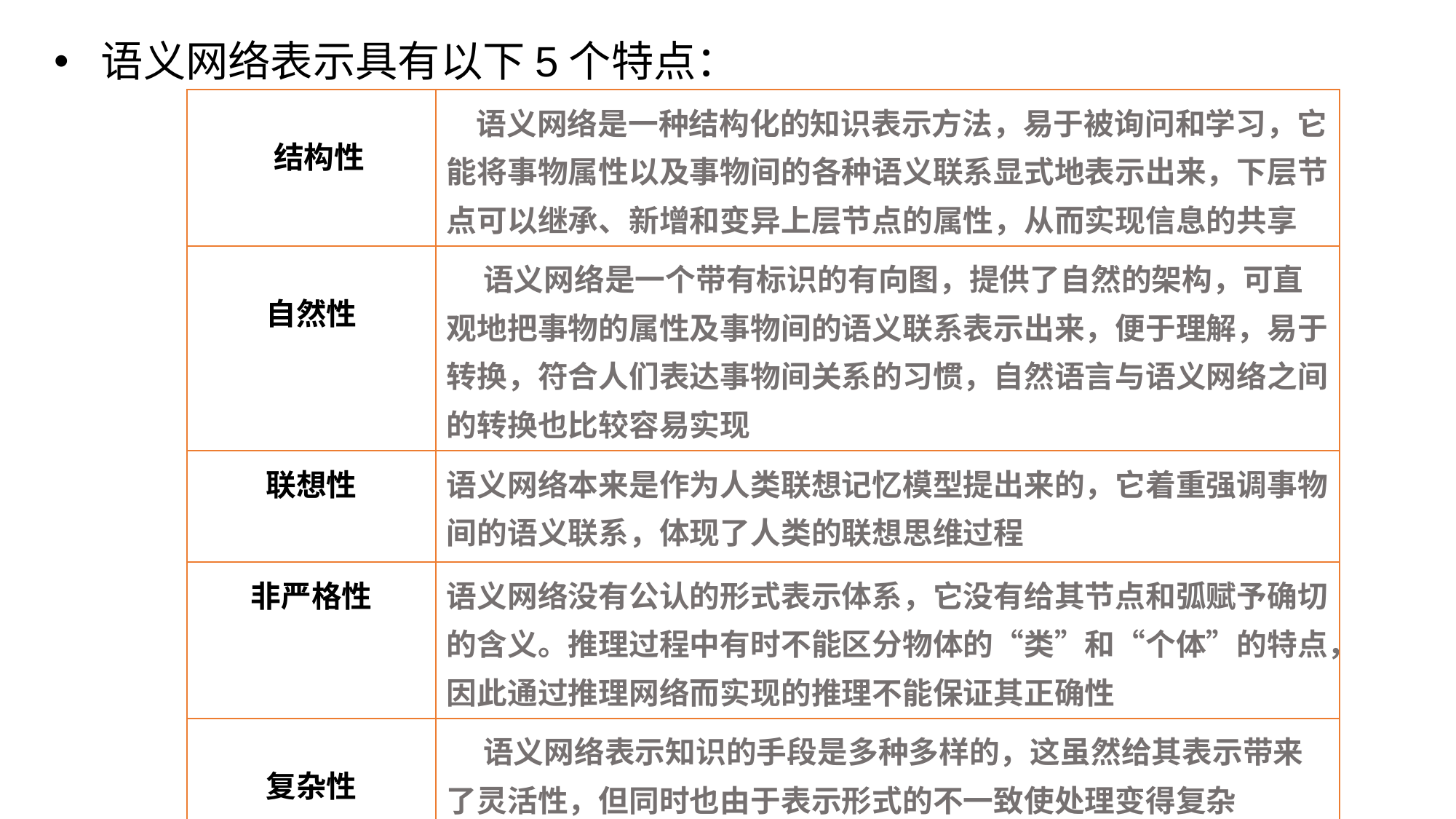

语义网络表示具有以下5个特点：
| 结构性 | 语义网络是一种结构化的知识表示方法，易于被询问和学习，它能将事物属性以及事物间的各种语义联系显式地表示出来，下层节点可以继承、新增和变异上层节点的属性，从而实现信息的共享 |
| --- | --- |
| 自然性 | 语义网络是一个带有标识的有向图，提供了自然的架构，可直观地把事物的属性及事物间的语义联系表示出来，便于理解，易于转换，符合人们表达事物间关系的习惯，自然语言与语义网络之间的转换也比较容易实现 |
| 联想性 | 语义网络本来是作为人类联想记忆模型提出来的，它着重强调事物间的语义联系，体现了人类的联想思维过程 |
| 非严格性 | 语义网络没有公认的形式表示体系，它没有给其节点和弧赋予确切的含义。推理过程中有时不能区分物体的“类”和“个体”的特点，因此通过推理网络而实现的推理不能保证其正确性 |
| 复杂性 | 语义网络表示知识的手段是多种多样的，这虽然给其表示带来了灵活性，但同时也由于表示形式的不一致使处理变得复杂 |